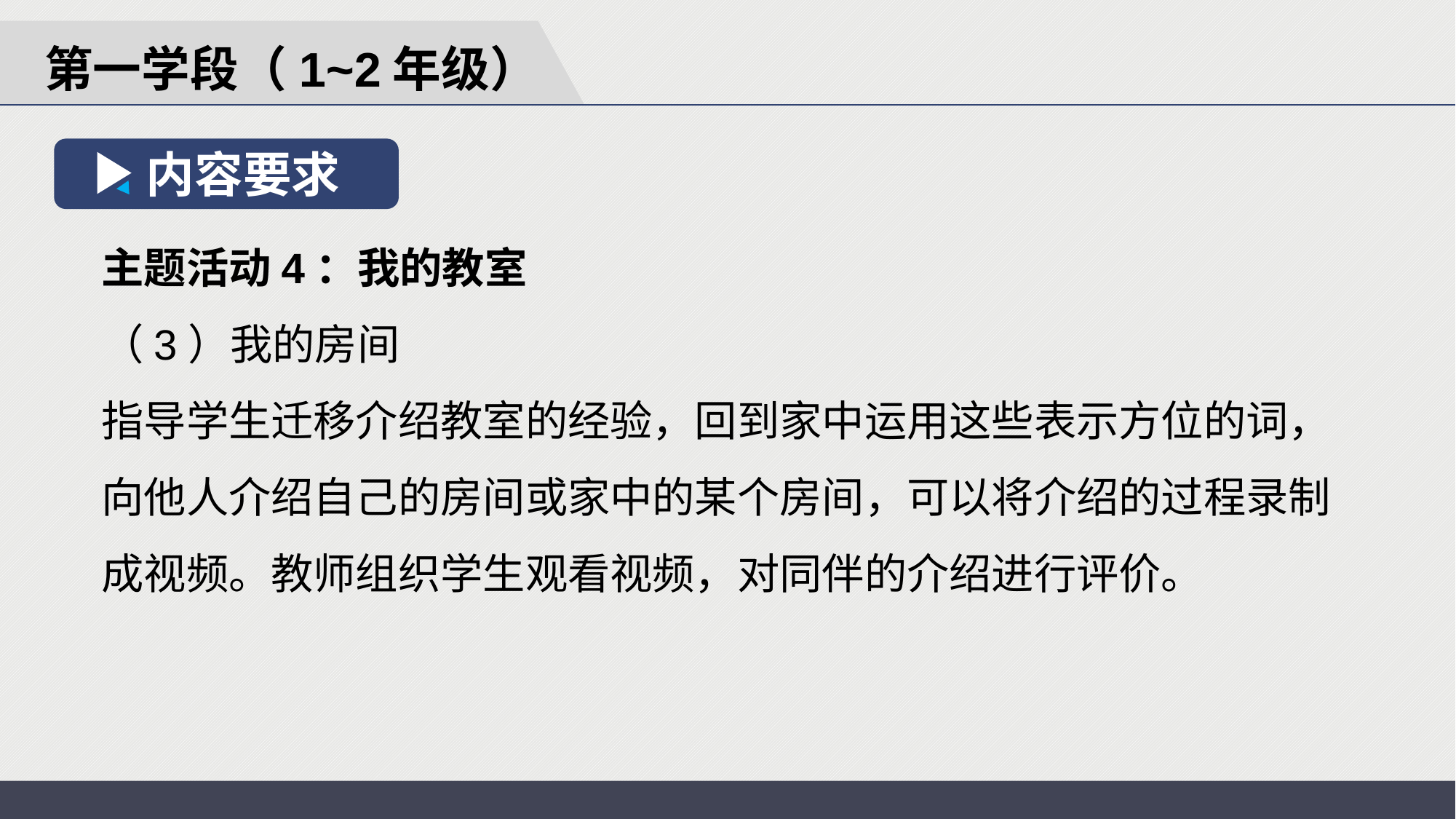

第一学段（1~2年级）
内容要求

主题活动4：我的教室
（3）我的房间
指导学生迁移介绍教室的经验，回到家中运用这些表示方位的词，向他人介绍自己的房间或家中的某个房间，可以将介绍的过程录制成视频。教师组织学生观看视频，对同伴的介绍进行评价。